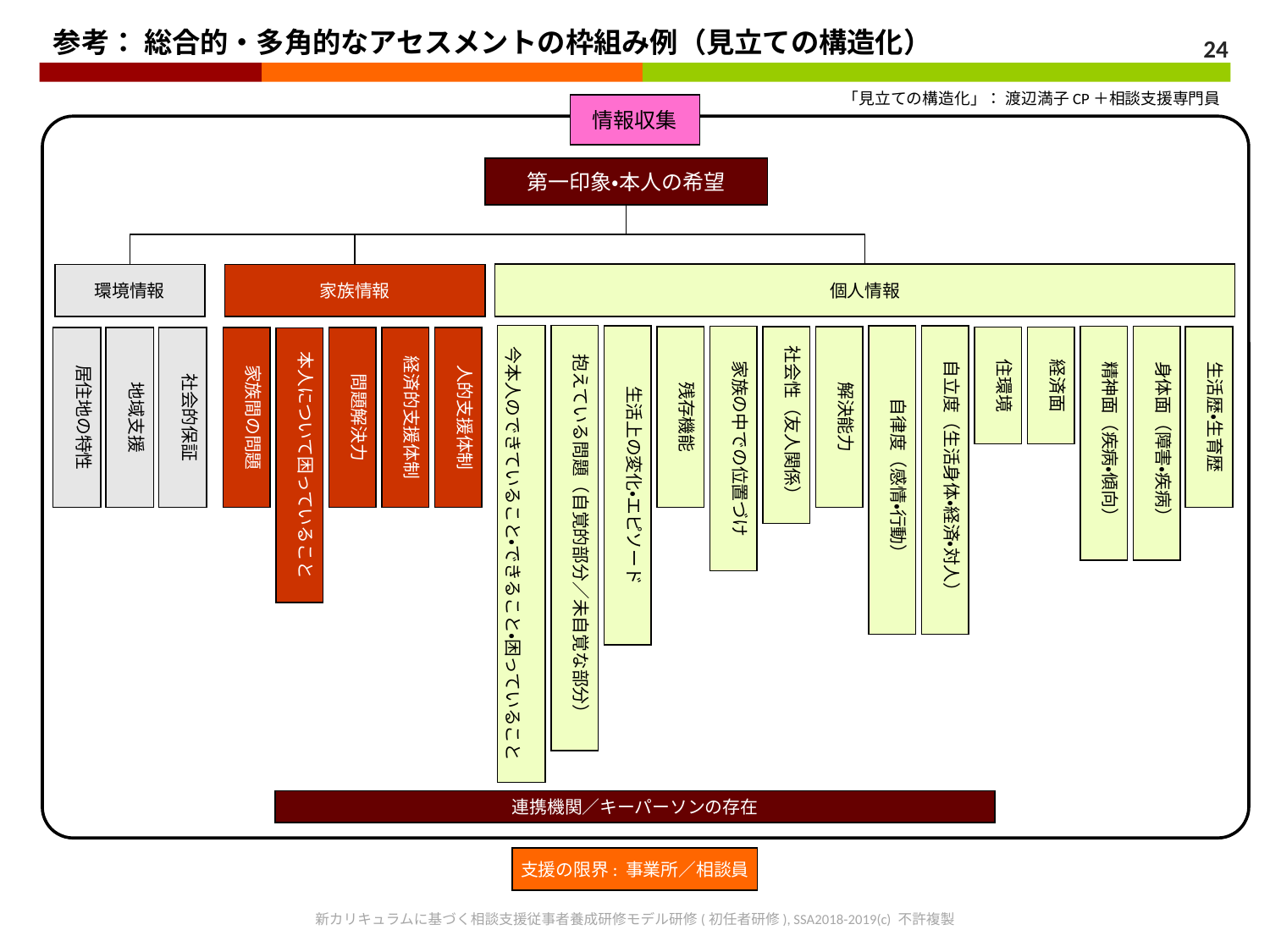

参考： 総合的・多角的なアセスメントの枠組み例（見立ての構造化）
24
「見立ての構造化」： 渡辺満子CP＋相談支援専門員
情報収集

第一印象・本人の希望
個人情報
環境情報
家族情報
今本人のできていること・できること・困っていること
抱えている問題（自覚的部分／未自覚な部分）
生活上の変化・エピソード
自律度（感情・行動）
自立度（生活身体・経済・対人）
家族の中での位置づけ
精神面（疾病・傾向）
身体面（障害・疾病）
社会性（友人関係）
残存機能
解決能力
生活歴・生育歴
住環境
経済面
居住地の特性
地域支援
社会的保証
家族間の問題
本人について困っていること
問題解決力
経済的支援体制
人的支援体制
連携機関／キーパーソンの存在
支援の限界: 事業所／相談員
新カリキュラムに基づく相談支援従事者養成研修モデル研修(初任者研修), SSA2018-2019(c) 不許複製